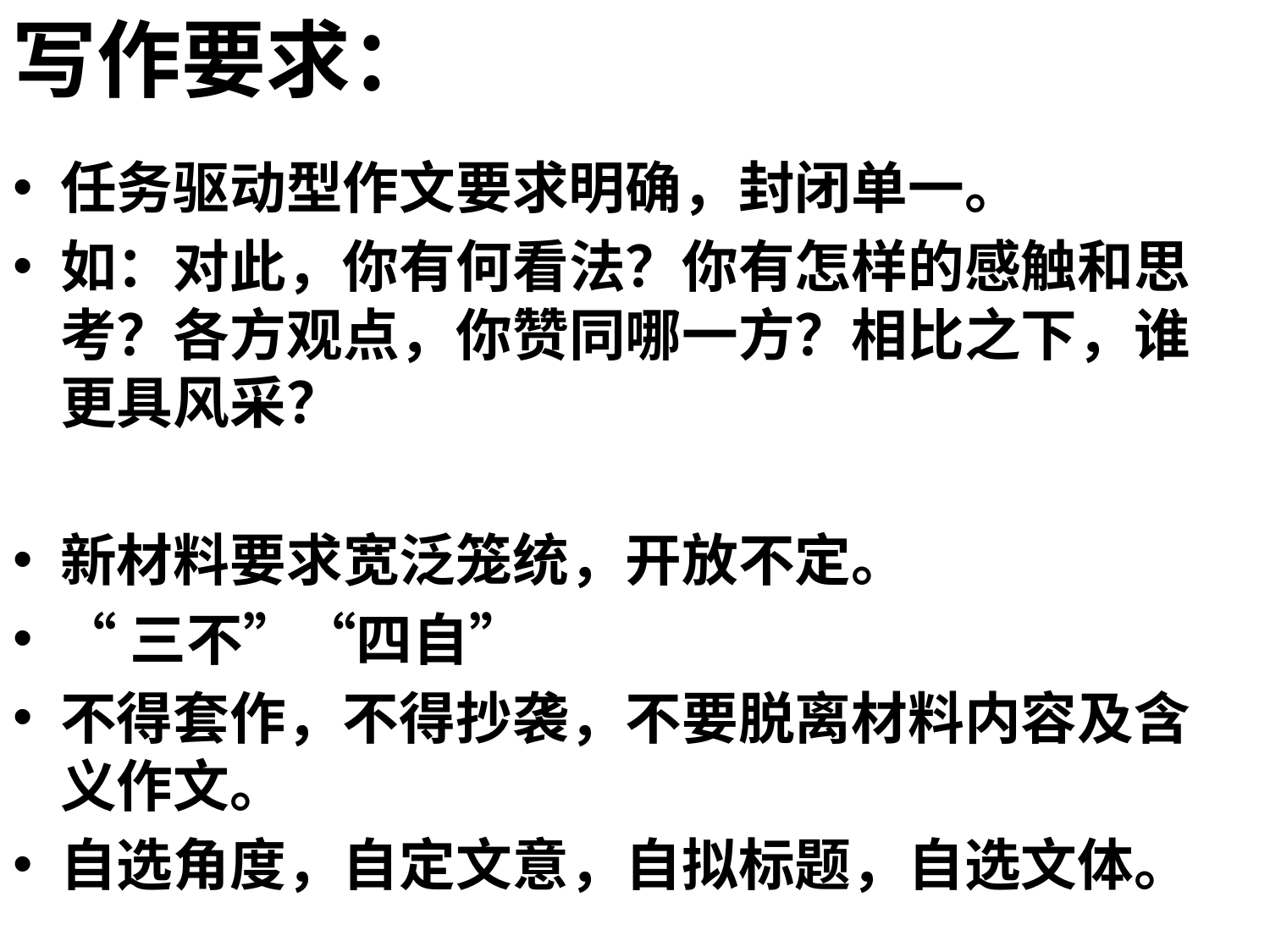

写作要求：
任务驱动型作文要求明确，封闭单一。
如：对此，你有何看法？你有怎样的感触和思考？各方观点，你赞同哪一方？相比之下，谁更具风采？

新材料要求宽泛笼统，开放不定。
“三不”“四自”
不得套作，不得抄袭，不要脱离材料内容及含义作文。
自选角度，自定文意，自拟标题，自选文体。